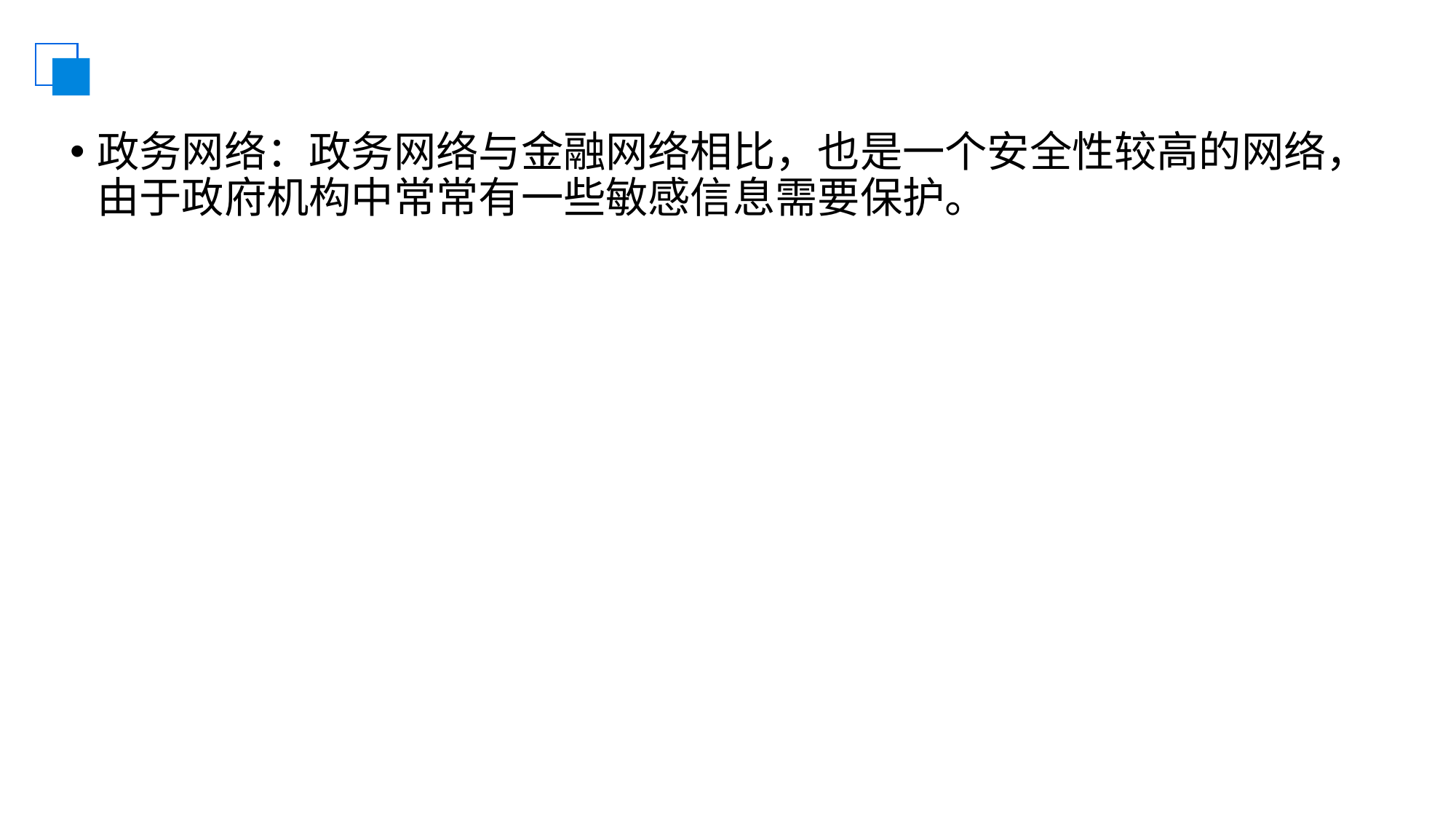

#
政务网络：政务网络与金融网络相比，也是一个安全性较高的网络，由于政府机构中常常有一些敏感信息需要保护。